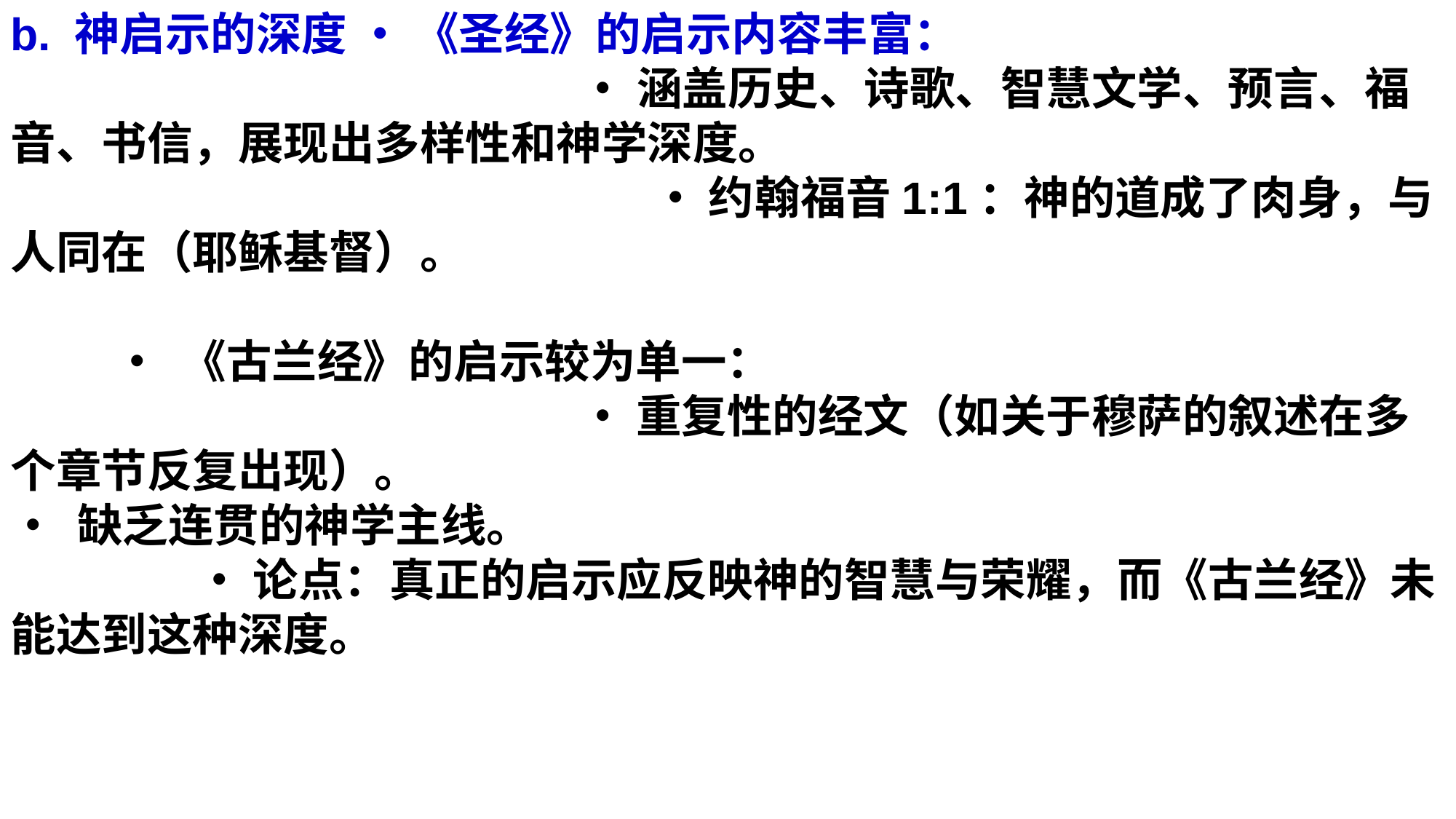

b. 神启示的深度 • 《圣经》的启示内容丰富：                                                                                                      • 涵盖历史、诗歌、智慧文学、预言、福音、书信，展现出多样性和神学深度。                                                                                                                              • 约翰福音1:1：神的道成了肉身，与人同在（耶稣基督）。
                                                                                                                                                     • 《古兰经》的启示较为单一：                                                                                                                        • 重复性的经文（如关于穆萨的叙述在多个章节反复出现）。
• 缺乏连贯的神学主线。                                                                                                          • 论点：真正的启示应反映神的智慧与荣耀，而《古兰经》未能达到这种深度。